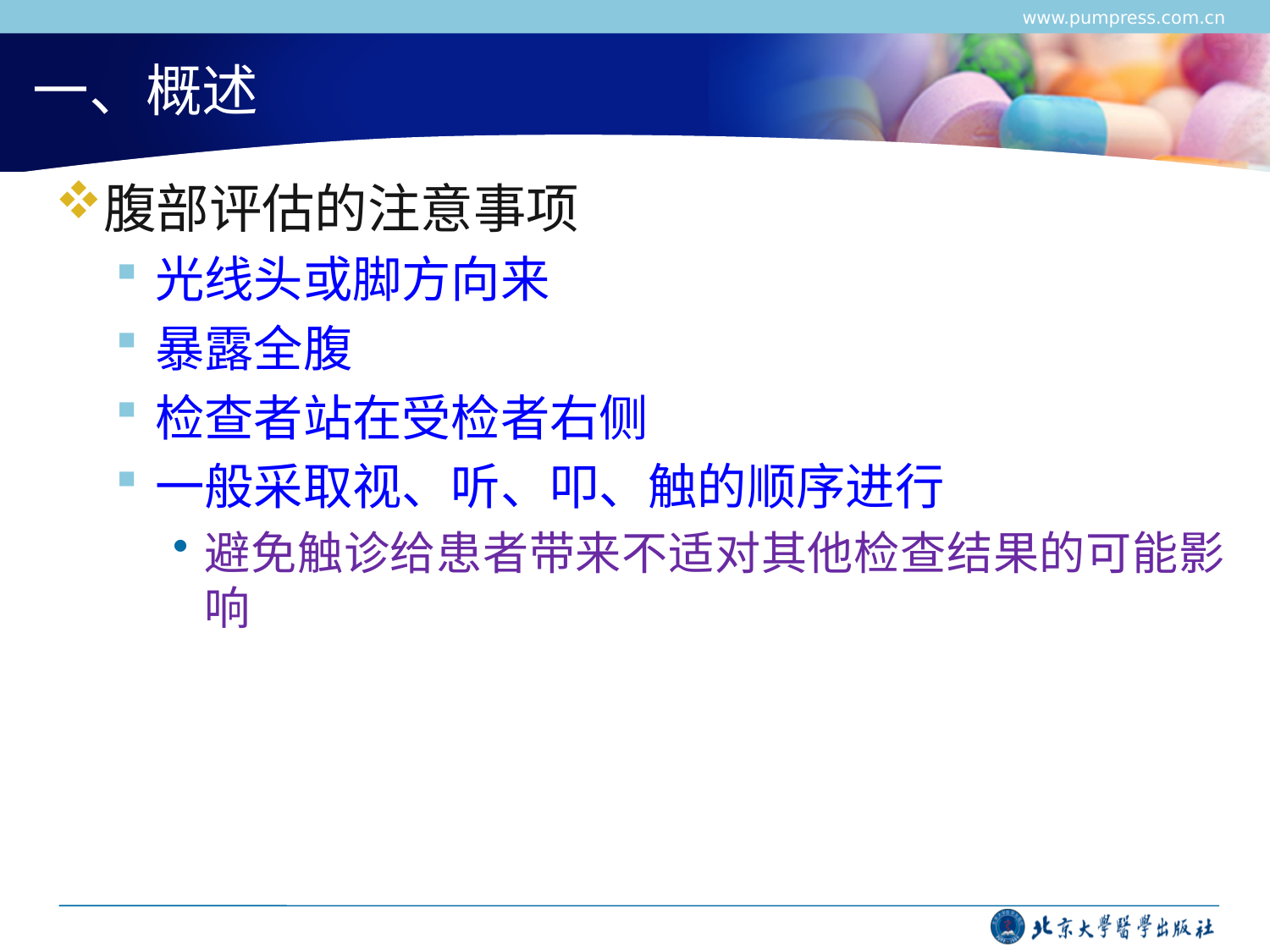

www.pumpress.com.cn
# 一、概述
腹部评估的注意事项
光线头或脚方向来
暴露全腹
检查者站在受检者右侧
一般采取视、听、叩、触的顺序进行
避免触诊给患者带来不适对其他检查结果的可能影响